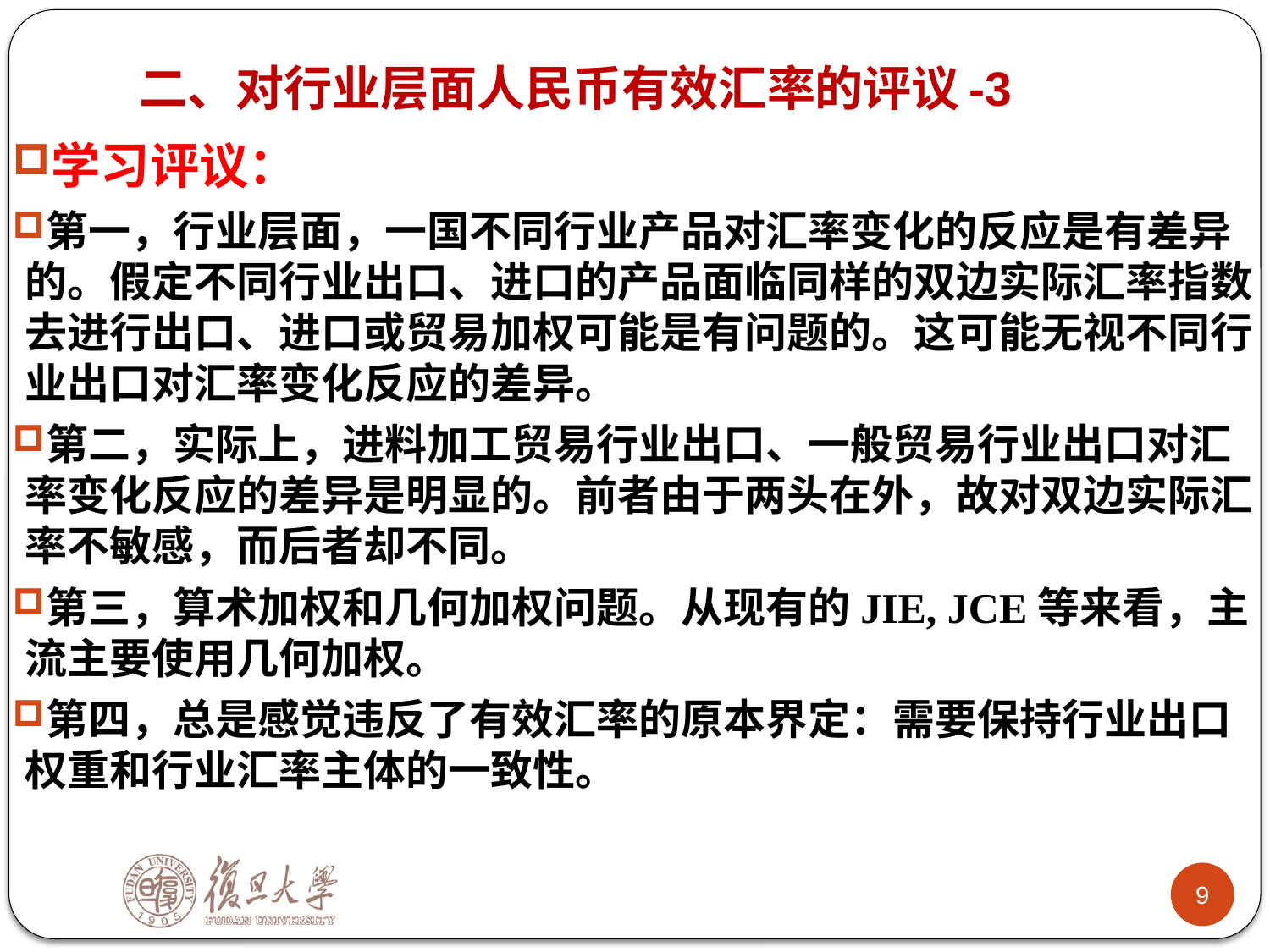

# 二、对行业层面人民币有效汇率的评议-3
学习评议：
第一，行业层面，一国不同行业产品对汇率变化的反应是有差异的。假定不同行业出口、进口的产品面临同样的双边实际汇率指数去进行出口、进口或贸易加权可能是有问题的。这可能无视不同行业出口对汇率变化反应的差异。
第二，实际上，进料加工贸易行业出口、一般贸易行业出口对汇率变化反应的差异是明显的。前者由于两头在外，故对双边实际汇率不敏感，而后者却不同。
第三，算术加权和几何加权问题。从现有的JIE, JCE等来看，主流主要使用几何加权。
第四，总是感觉违反了有效汇率的原本界定：需要保持行业出口权重和行业汇率主体的一致性。

1
9